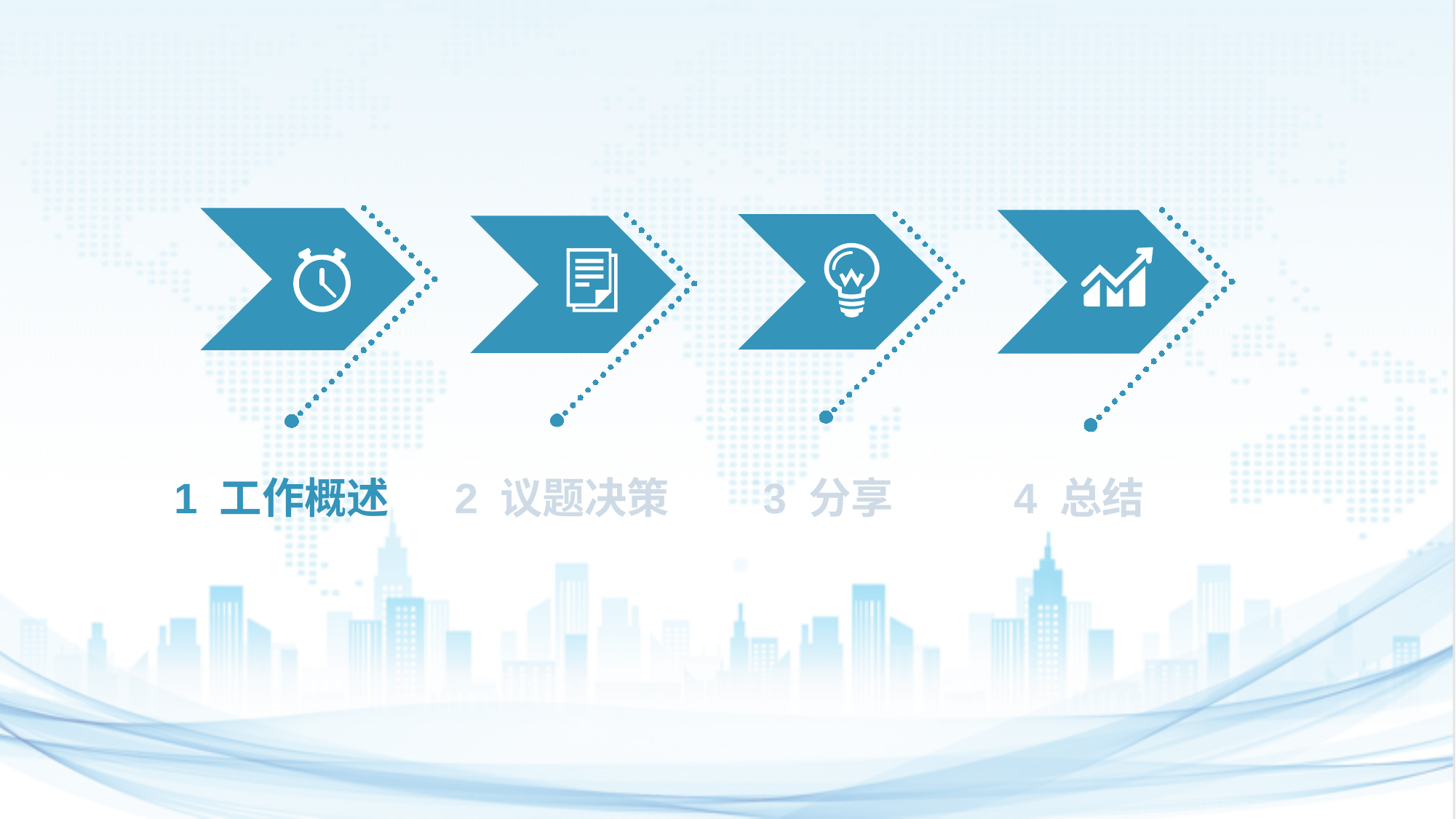

1 工作概述
2 议题决策
3 分享
4 总结